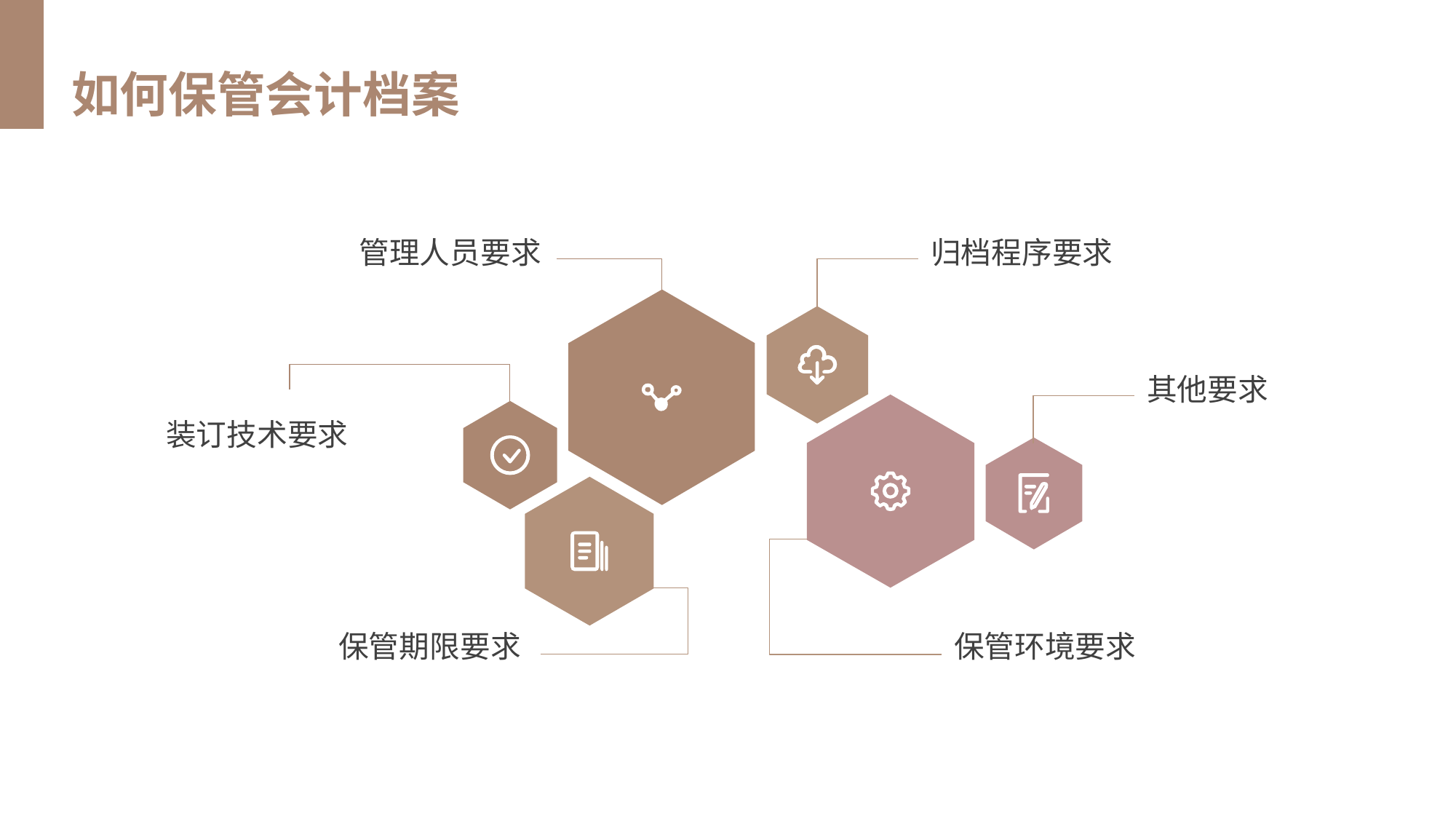

如何保管会计档案
管理人员要求

归档程序要求

其他要求

装订技术要求

保管期限要求
保管环境要求